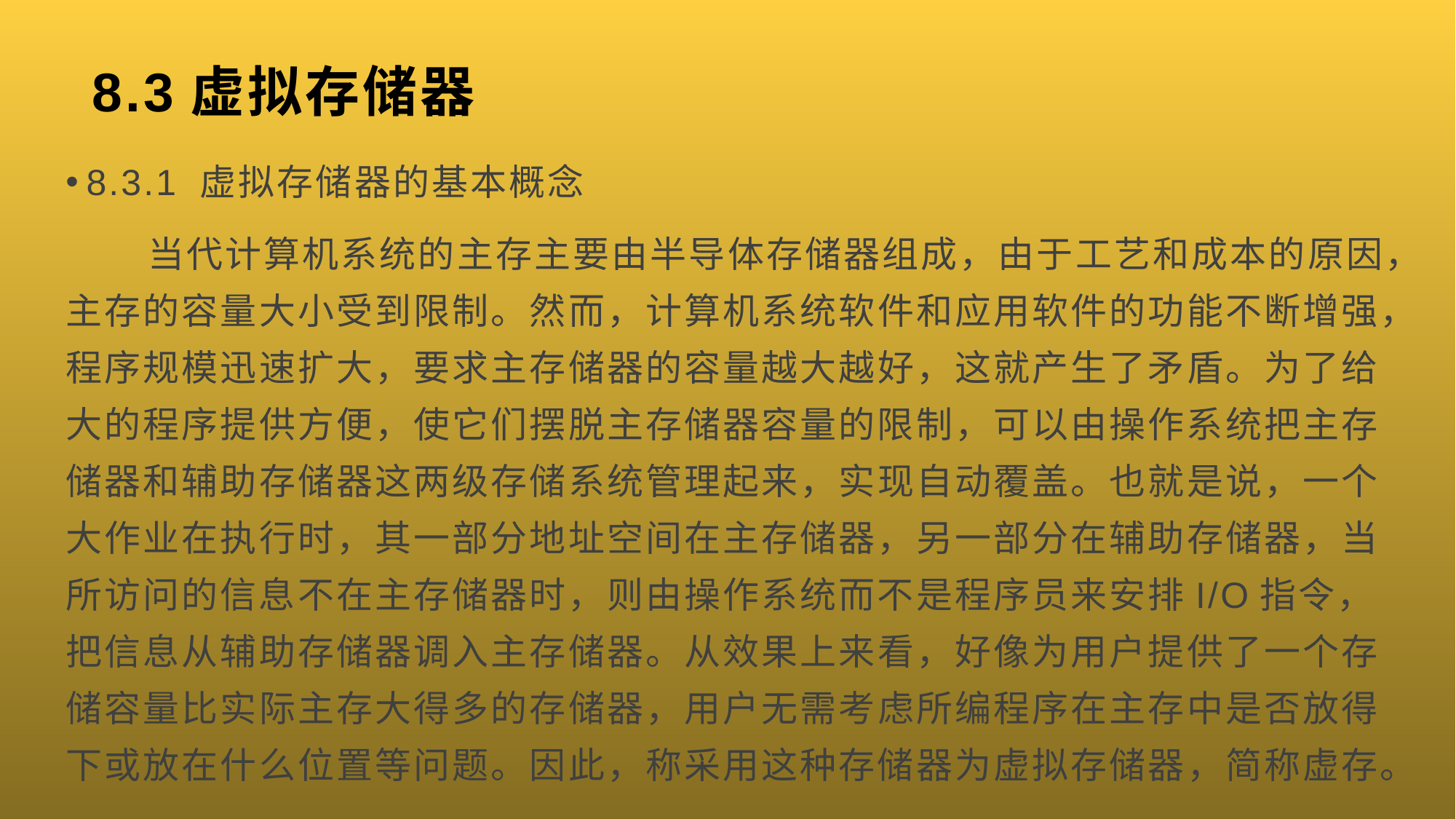

# 8.3虚拟存储器
8.3.1 虚拟存储器的基本概念
       当代计算机系统的主存主要由半导体存储器组成，由于工艺和成本的原因，主存的容量大小受到限制。然而，计算机系统软件和应用软件的功能不断增强，程序规模迅速扩大，要求主存储器的容量越大越好，这就产生了矛盾。为了给大的程序提供方便，使它们摆脱主存储器容量的限制，可以由操作系统把主存储器和辅助存储器这两级存储系统管理起来，实现自动覆盖。也就是说，一个大作业在执行时，其一部分地址空间在主存储器，另一部分在辅助存储器，当所访问的信息不在主存储器时，则由操作系统而不是程序员来安排I/O指令，把信息从辅助存储器调入主存储器。从效果上来看，好像为用户提供了一个存储容量比实际主存大得多的存储器，用户无需考虑所编程序在主存中是否放得下或放在什么位置等问题。因此，称采用这种存储器为虚拟存储器，简称虚存。